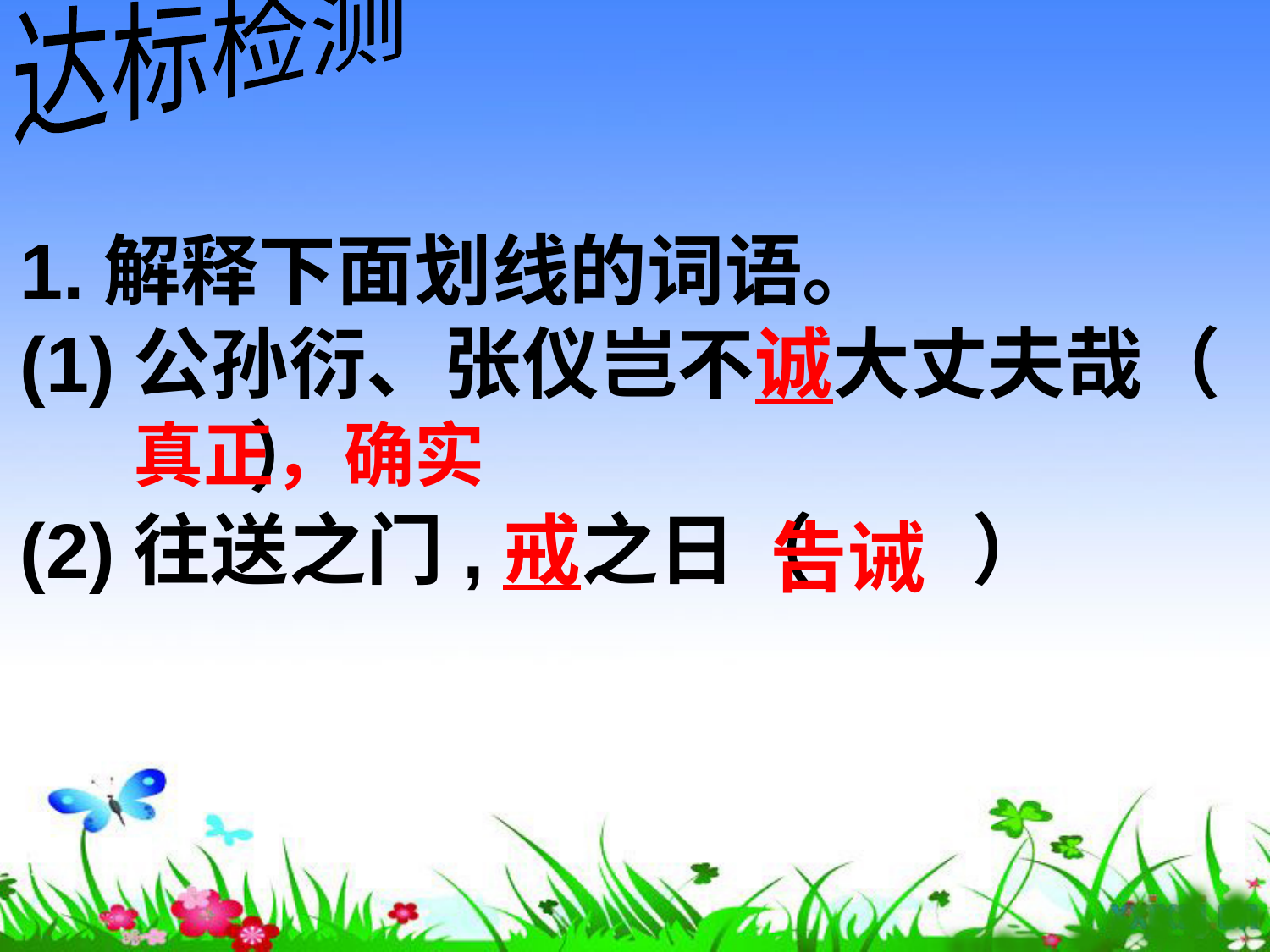

# 1.解释下面划线的词语。 (1)公孙衍、张仪岂不诚大丈夫哉（                  ） (2)往送之门,戒之日（         ）
达标检测
真正，确实
告诫